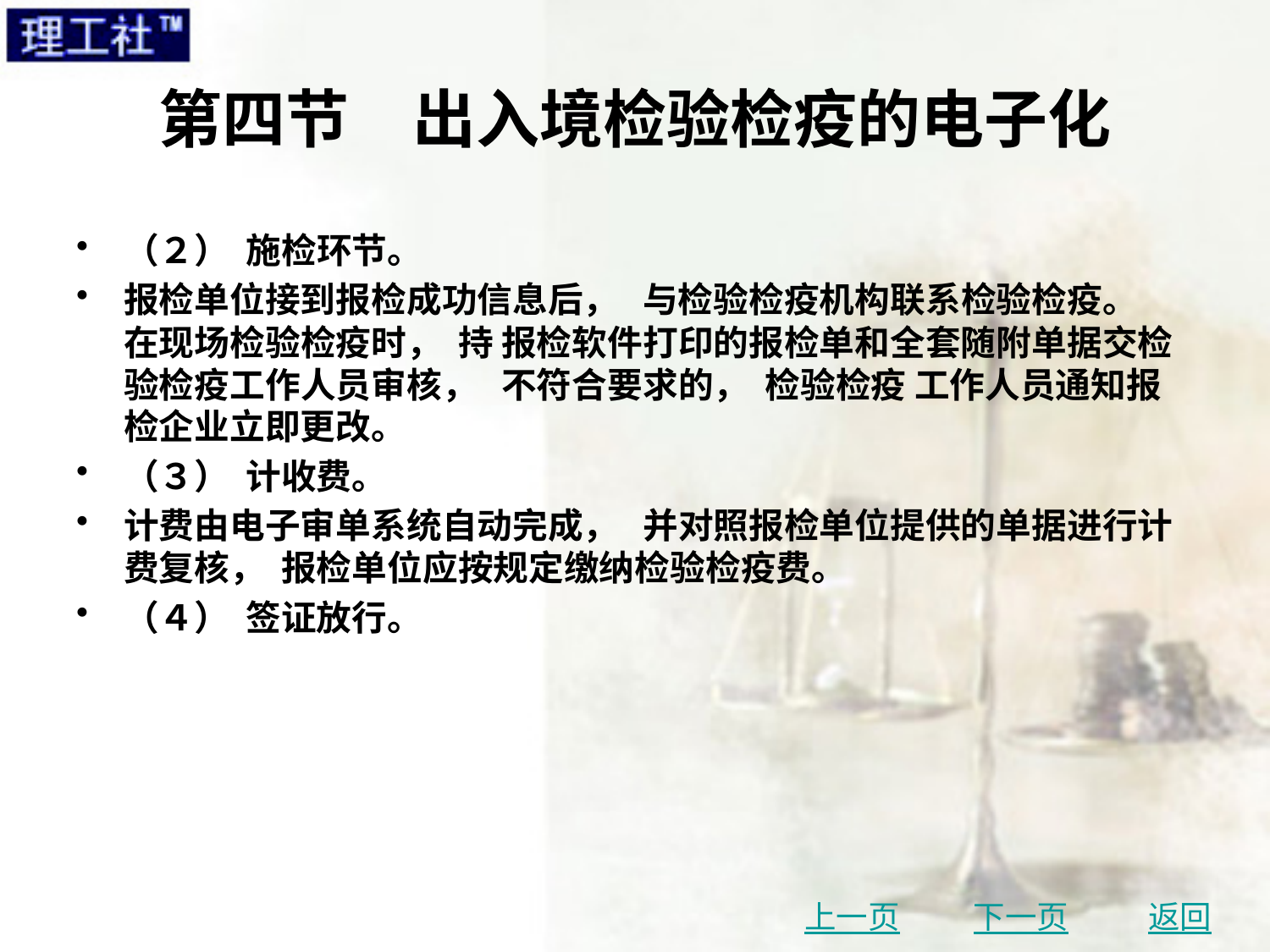

# 第四节　出入境检验检疫的电子化
（２）  施检环节。
报检单位接到报检成功信息后，   与检验检疫机构联系检验检疫。   在现场检验检疫时，  持 报检软件打印的报检单和全套随附单据交检验检疫工作人员审核，   不符合要求的，  检验检疫 工作人员通知报检企业立即更改。
（３）  计收费。
计费由电子审单系统自动完成，   并对照报检单位提供的单据进行计费复核，  报检单位应按规定缴纳检验检疫费。
（４）  签证放行。

上一页
下一页
返回